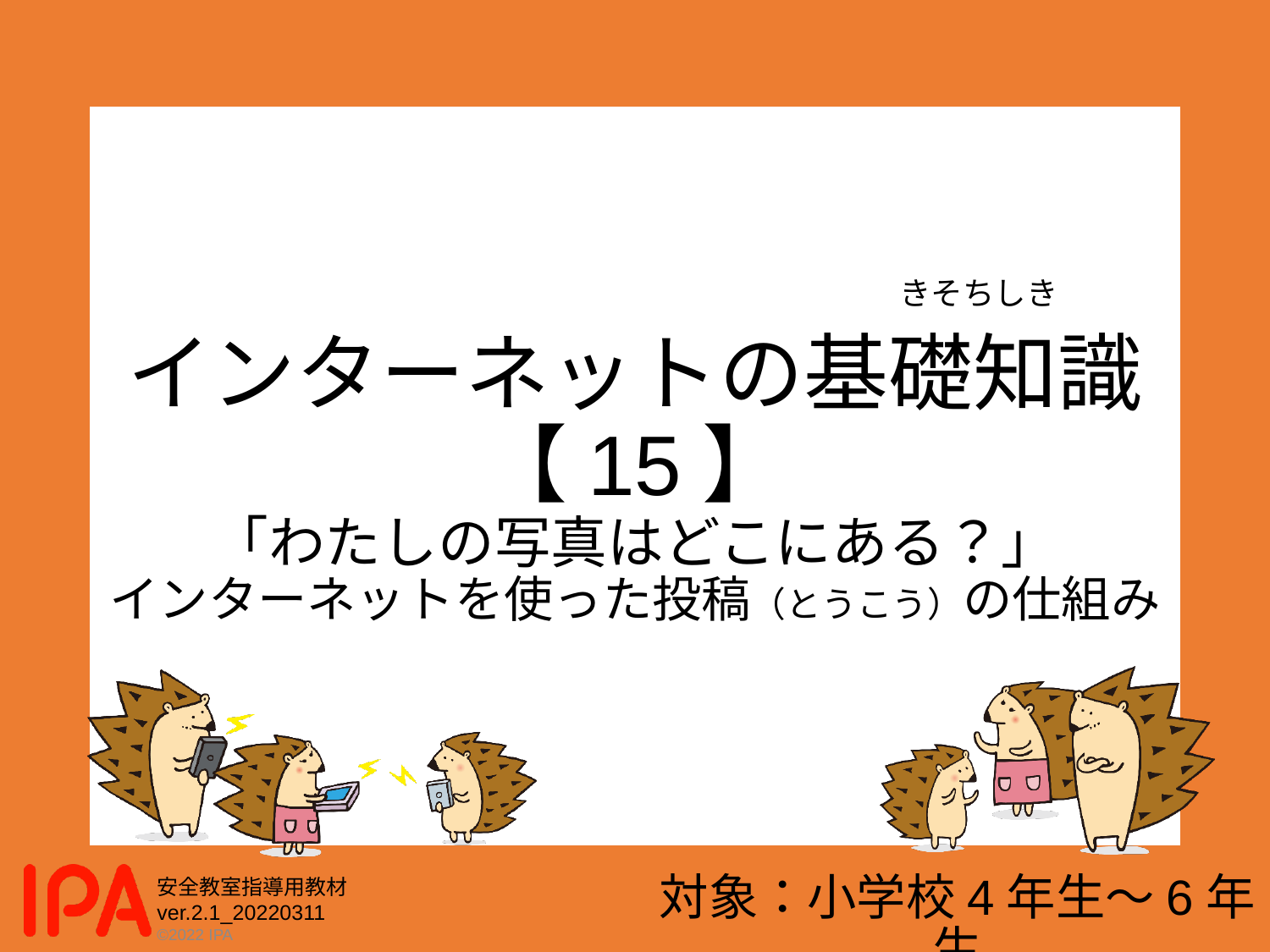

# インターネットの基礎知識【15】 「わたしの写真はどこにある？」 インターネットを使った投稿（とうこう）の仕組み
きそちしき
対象：小学校4年生～6年生